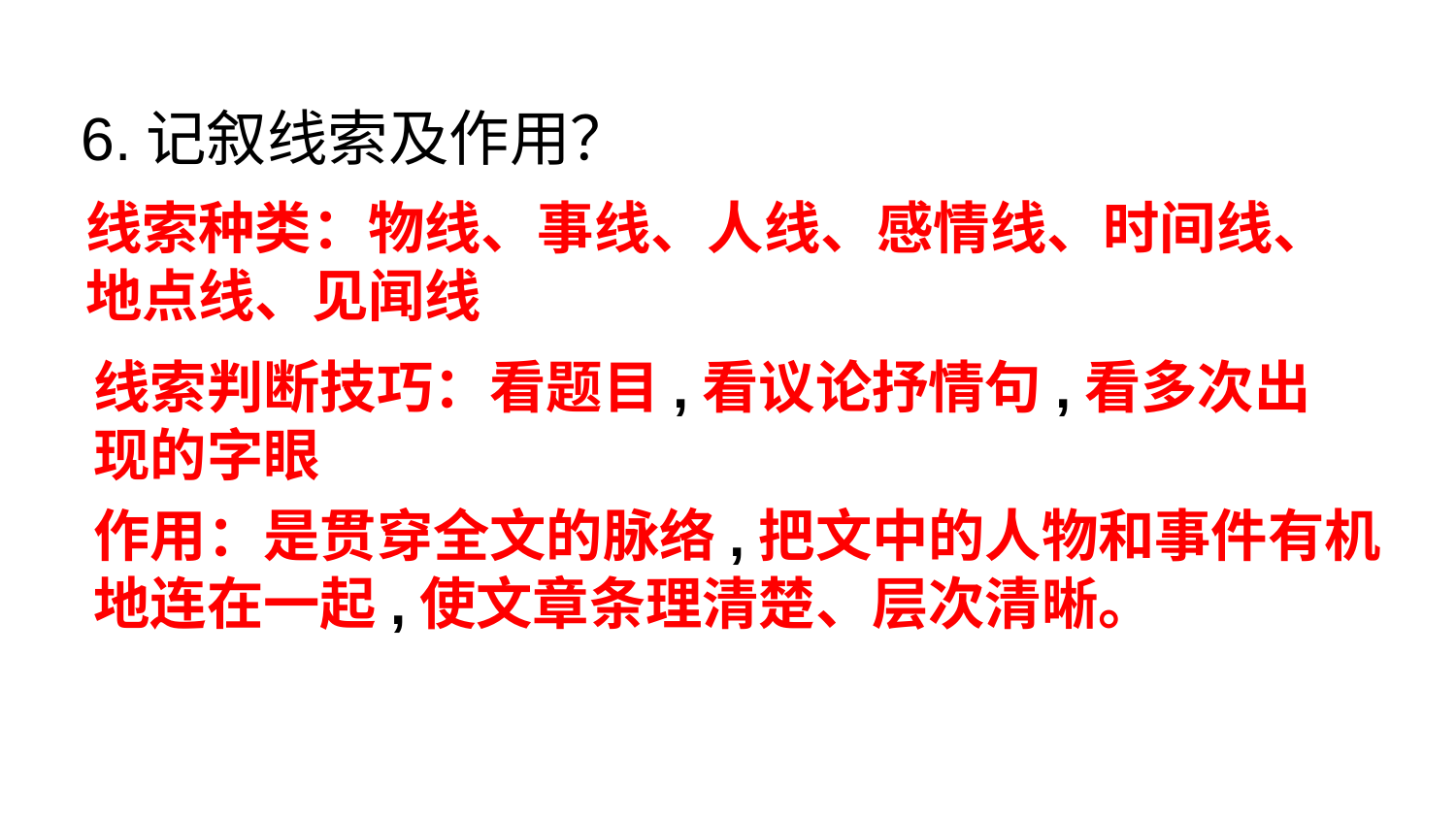

6.记叙线索及作用？
线索种类：物线、事线、人线、感情线、时间线、地点线、见闻线
线索判断技巧：看题目,看议论抒情句,看多次出现的字眼
作用：是贯穿全文的脉络,把文中的人物和事件有机地连在一起,使文章条理清楚、层次清晰。